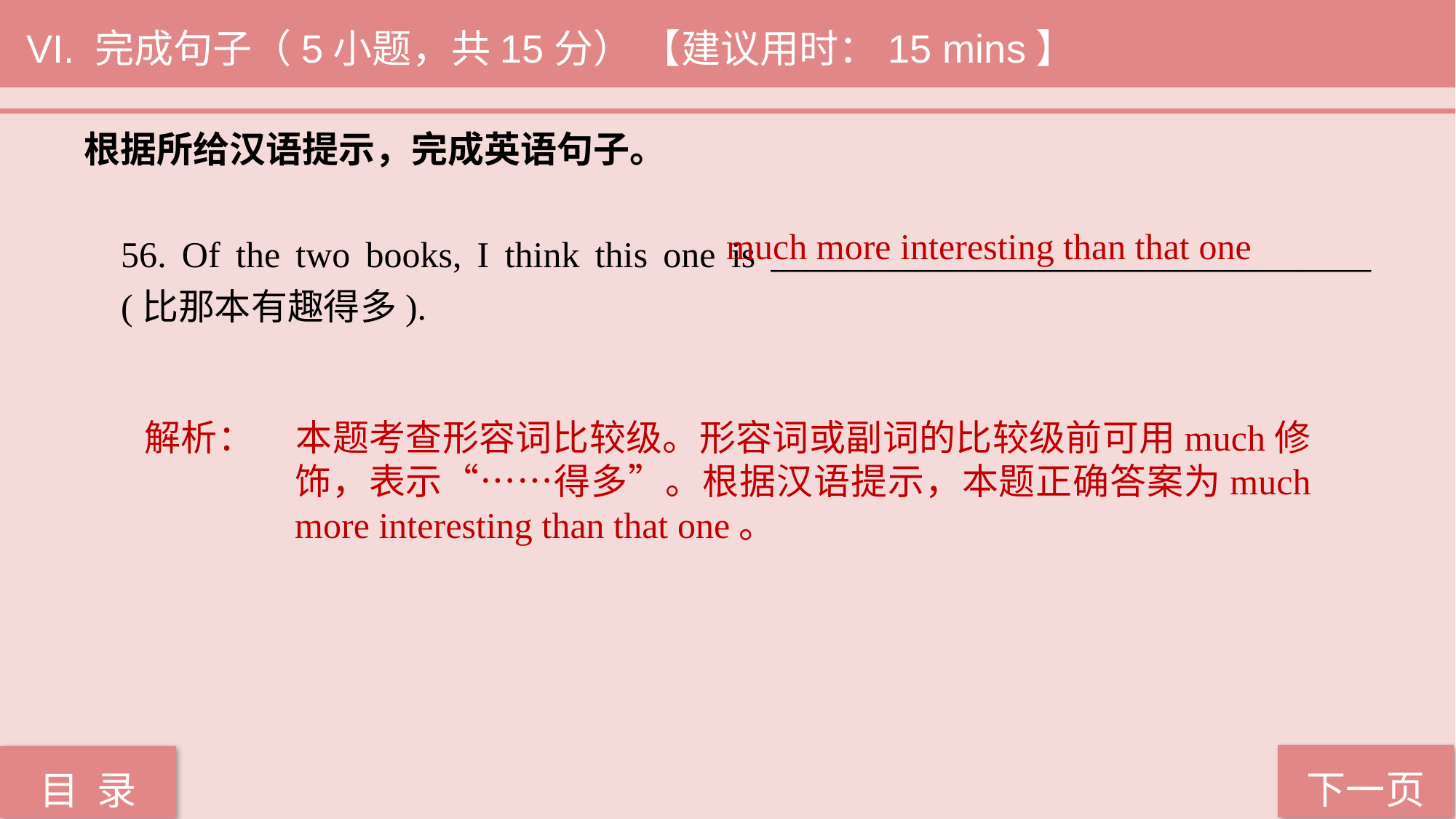

VI. 完成句子（5小题，共15分） 【建议用时：15 mins】
根据所给汉语提示，完成英语句子。
56. Of the two books, I think this one is _________________________________ (比那本有趣得多).
 much more interesting than that one
解析：	本题考查形容词比较级。形容词或副词的比较级前可用much修饰，表示“……得多”。根据汉语提示，本题正确答案为much more interesting than that one。